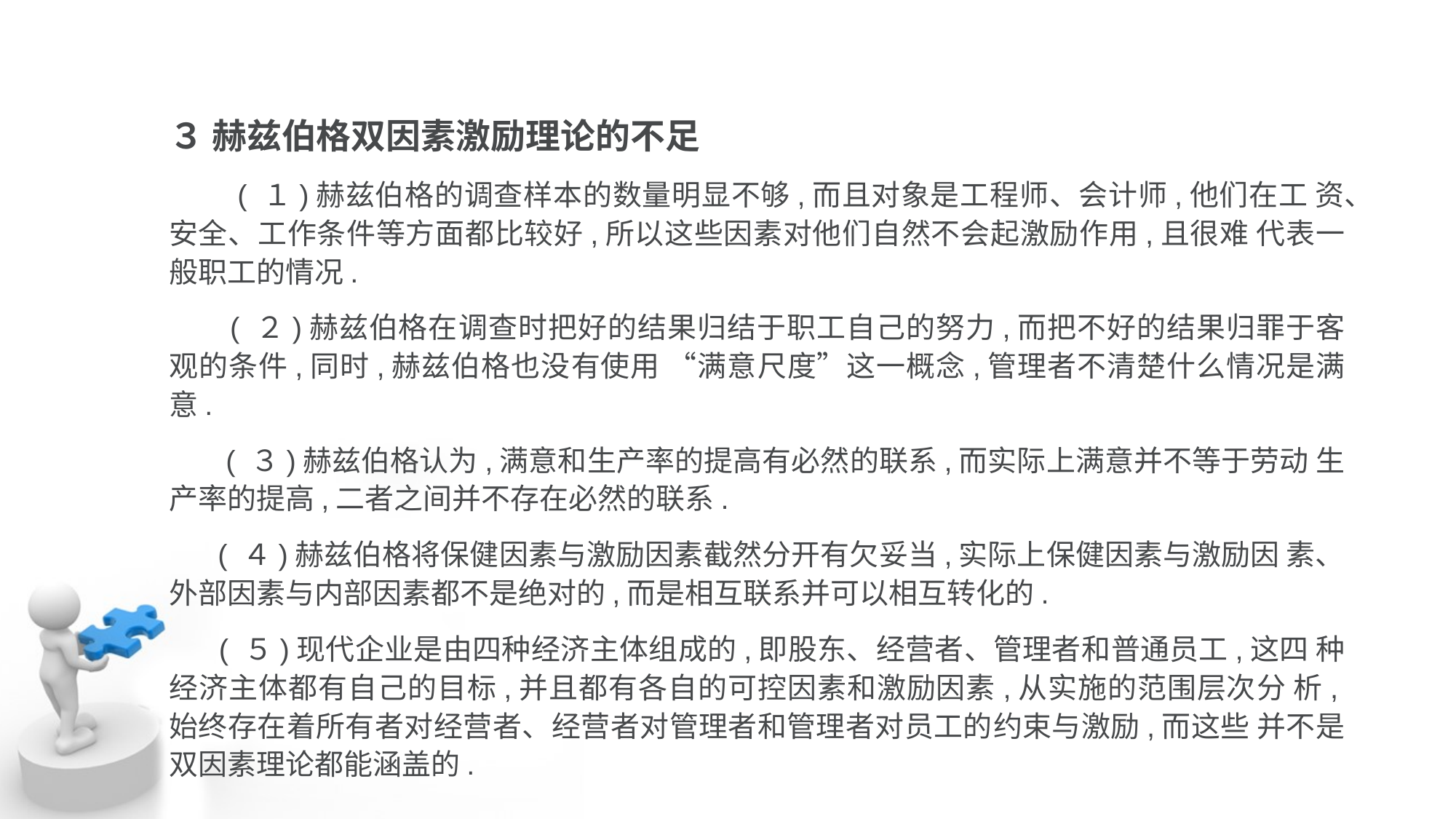

３ 赫兹伯格双因素激励理论的不足
        ( １)赫兹伯格的调查样本的数量明显不够,而且对象是工程师、会计师,他们在工 资、安全、工作条件等方面都比较好,所以这些因素对他们自然不会起激励作用,且很难 代表一般职工的情况.
       ( ２)赫兹伯格在调查时把好的结果归结于职工自己的努力,而把不好的结果归罪于客 观的条件,同时,赫兹伯格也没有使用 “满意尺度”这一概念,管理者不清楚什么情况是满意.
       ( ３)赫兹伯格认为,满意和生产率的提高有必然的联系,而实际上满意并不等于劳动 生产率的提高,二者之间并不存在必然的联系.
      ( ４)赫兹伯格将保健因素与激励因素截然分开有欠妥当,实际上保健因素与激励因 素、外部因素与内部因素都不是绝对的,而是相互联系并可以相互转化的.
      ( ５)现代企业是由四种经济主体组成的,即股东、经营者、管理者和普通员工,这四 种经济主体都有自己的目标,并且都有各自的可控因素和激励因素,从实施的范围层次分 析,始终存在着所有者对经营者、经营者对管理者和管理者对员工的约束与激励,而这些 并不是双因素理论都能涵盖的.